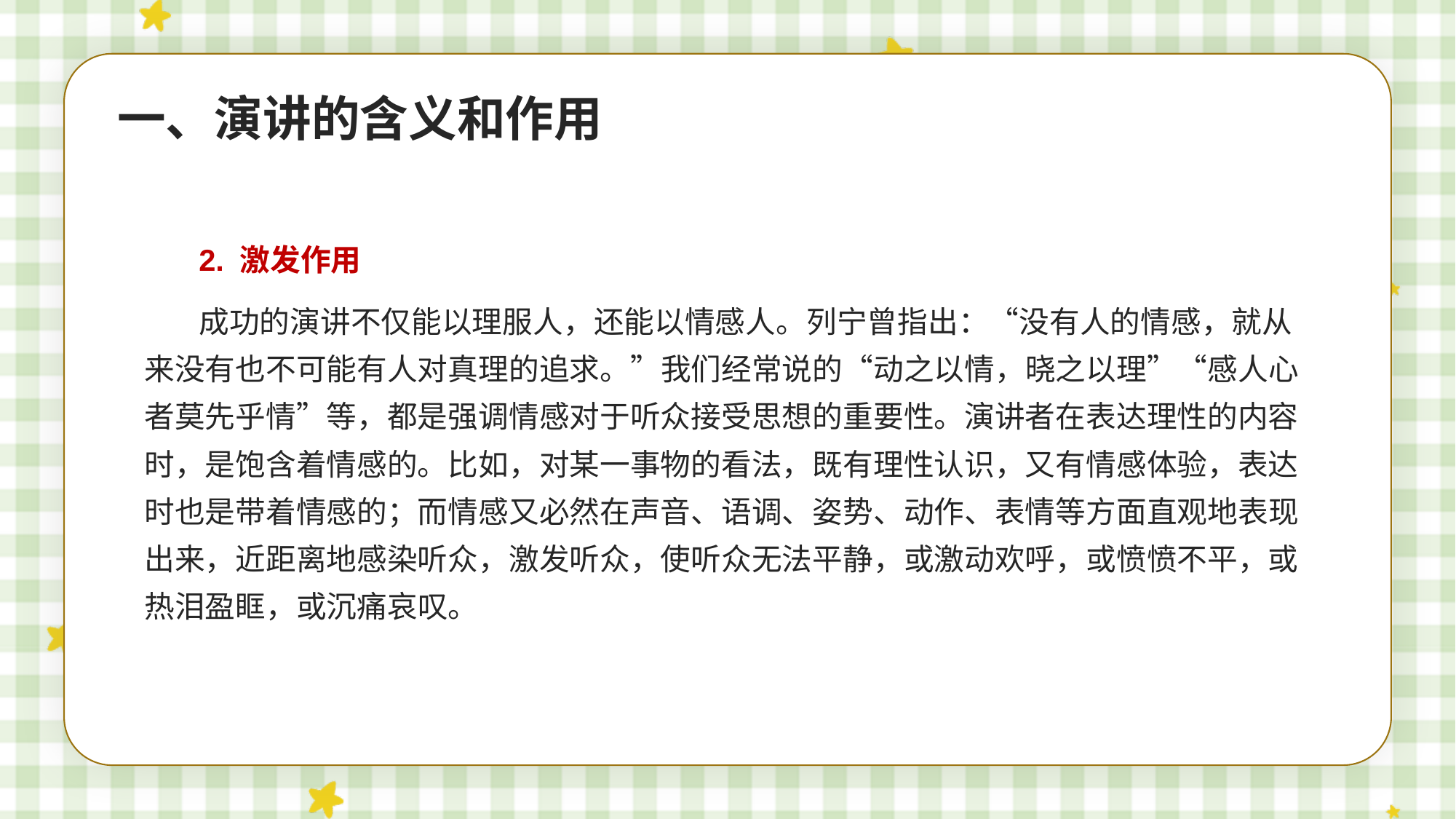

一、演讲的含义和作用
2. 激发作用
成功的演讲不仅能以理服人，还能以情感人。列宁曾指出：“没有人的情感，就从来没有也不可能有人对真理的追求。”我们经常说的“动之以情，晓之以理”“感人心者莫先乎情”等，都是强调情感对于听众接受思想的重要性。演讲者在表达理性的内容时，是饱含着情感的。比如，对某一事物的看法，既有理性认识，又有情感体验，表达时也是带着情感的；而情感又必然在声音、语调、姿势、动作、表情等方面直观地表现出来，近距离地感染听众，激发听众，使听众无法平静，或激动欢呼，或愤愤不平，或热泪盈眶，或沉痛哀叹。